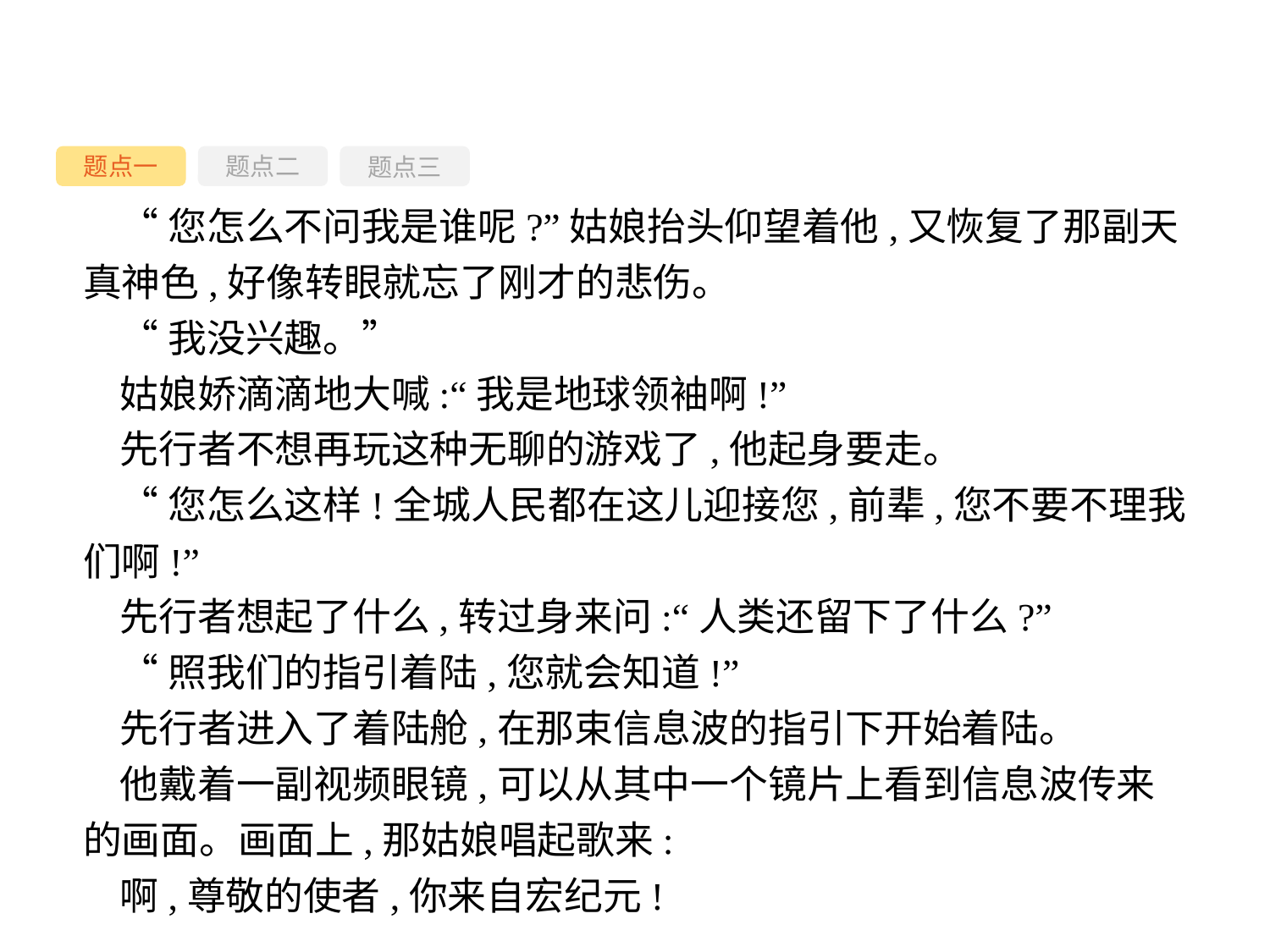

题点一
题点三
题点二
“您怎么不问我是谁呢?”姑娘抬头仰望着他,又恢复了那副天真神色,好像转眼就忘了刚才的悲伤。
“我没兴趣。”
姑娘娇滴滴地大喊:“我是地球领袖啊!”
先行者不想再玩这种无聊的游戏了,他起身要走。
“您怎么这样!全城人民都在这儿迎接您,前辈,您不要不理我们啊!”
先行者想起了什么,转过身来问:“人类还留下了什么?”
“照我们的指引着陆,您就会知道!”
先行者进入了着陆舱,在那束信息波的指引下开始着陆。
他戴着一副视频眼镜,可以从其中一个镜片上看到信息波传来的画面。画面上,那姑娘唱起歌来:
啊,尊敬的使者,你来自宏纪元!
-55-